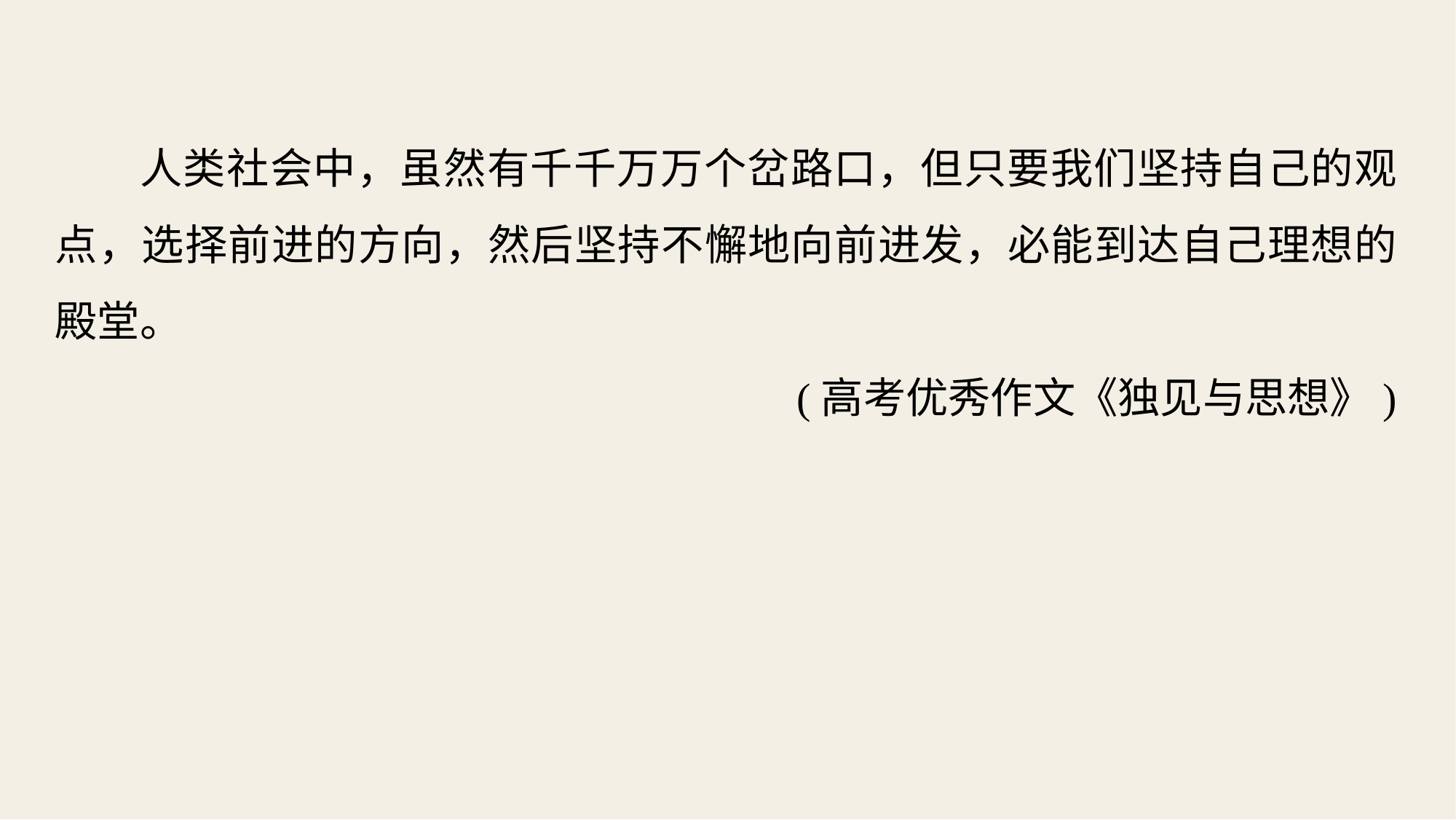

人类社会中，虽然有千千万万个岔路口，但只要我们坚持自己的观点，选择前进的方向，然后坚持不懈地向前进发，必能到达自己理想的殿堂。
(高考优秀作文《独见与思想》)